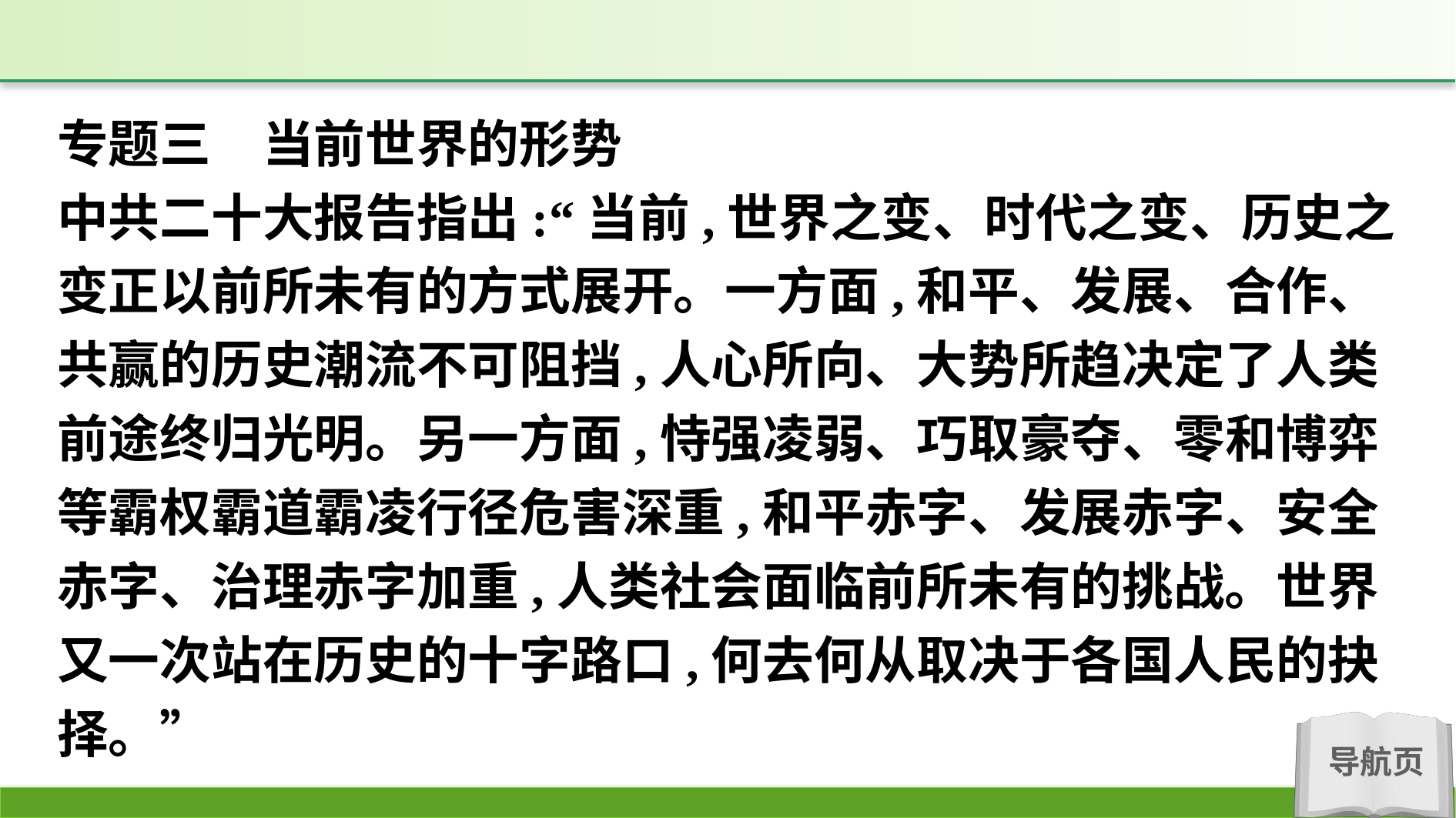

专题三　当前世界的形势
中共二十大报告指出:“当前,世界之变、时代之变、历史之变正以前所未有的方式展开。一方面,和平、发展、合作、共赢的历史潮流不可阻挡,人心所向、大势所趋决定了人类前途终归光明。另一方面,恃强凌弱、巧取豪夺、零和博弈等霸权霸道霸凌行径危害深重,和平赤字、发展赤字、安全赤字、治理赤字加重,人类社会面临前所未有的挑战。世界又一次站在历史的十字路口,何去何从取决于各国人民的抉择。”